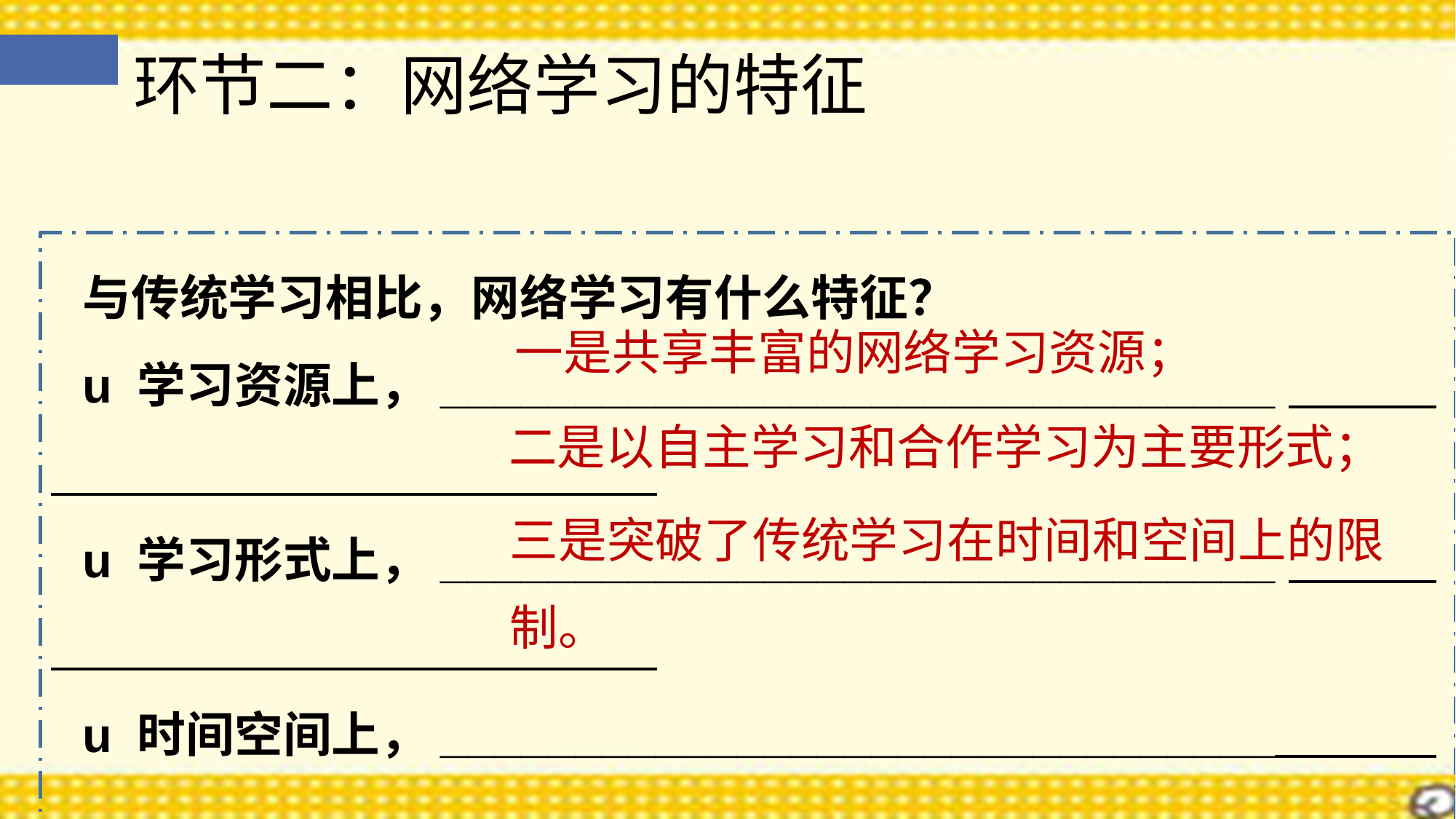

环节二：网络学习的特征
与传统学习相比，网络学习有什么特征？
u 学习资源上，_______________________________
u 学习形式上，_______________________________
u 时间空间上，_______________________________
一是共享丰富的网络学习资源；
二是以自主学习和合作学习为主要形式；
三是突破了传统学习在时间和空间上的限制。